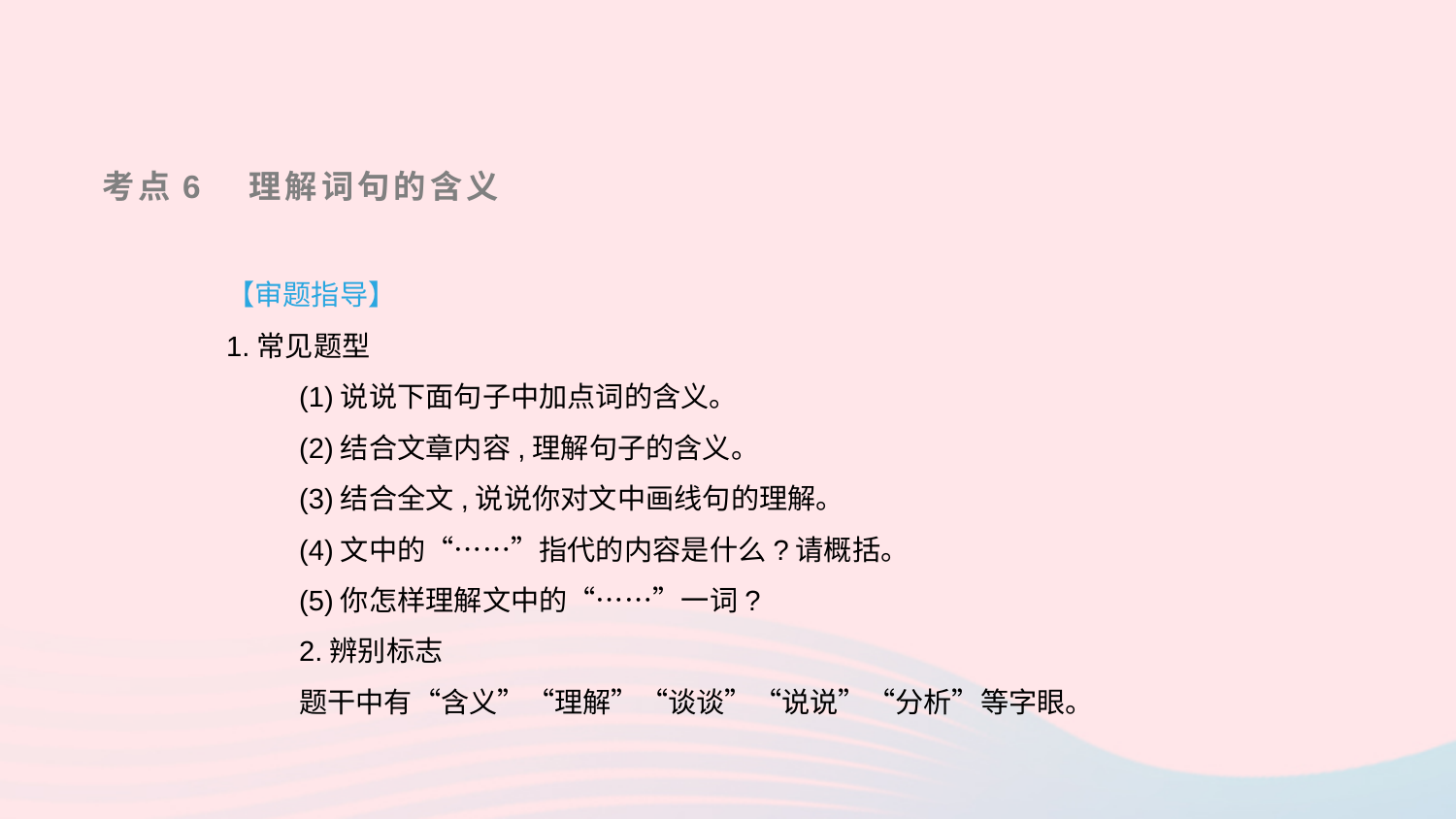

考点6　理解词句的含义
【审题指导】
1.常见题型
(1)说说下面句子中加点词的含义。
(2)结合文章内容,理解句子的含义。
(3)结合全文,说说你对文中画线句的理解。
(4)文中的“……”指代的内容是什么?请概括。
(5)你怎样理解文中的“……”一词?
2.辨别标志
题干中有“含义”“理解”“谈谈”“说说”“分析”等字眼。